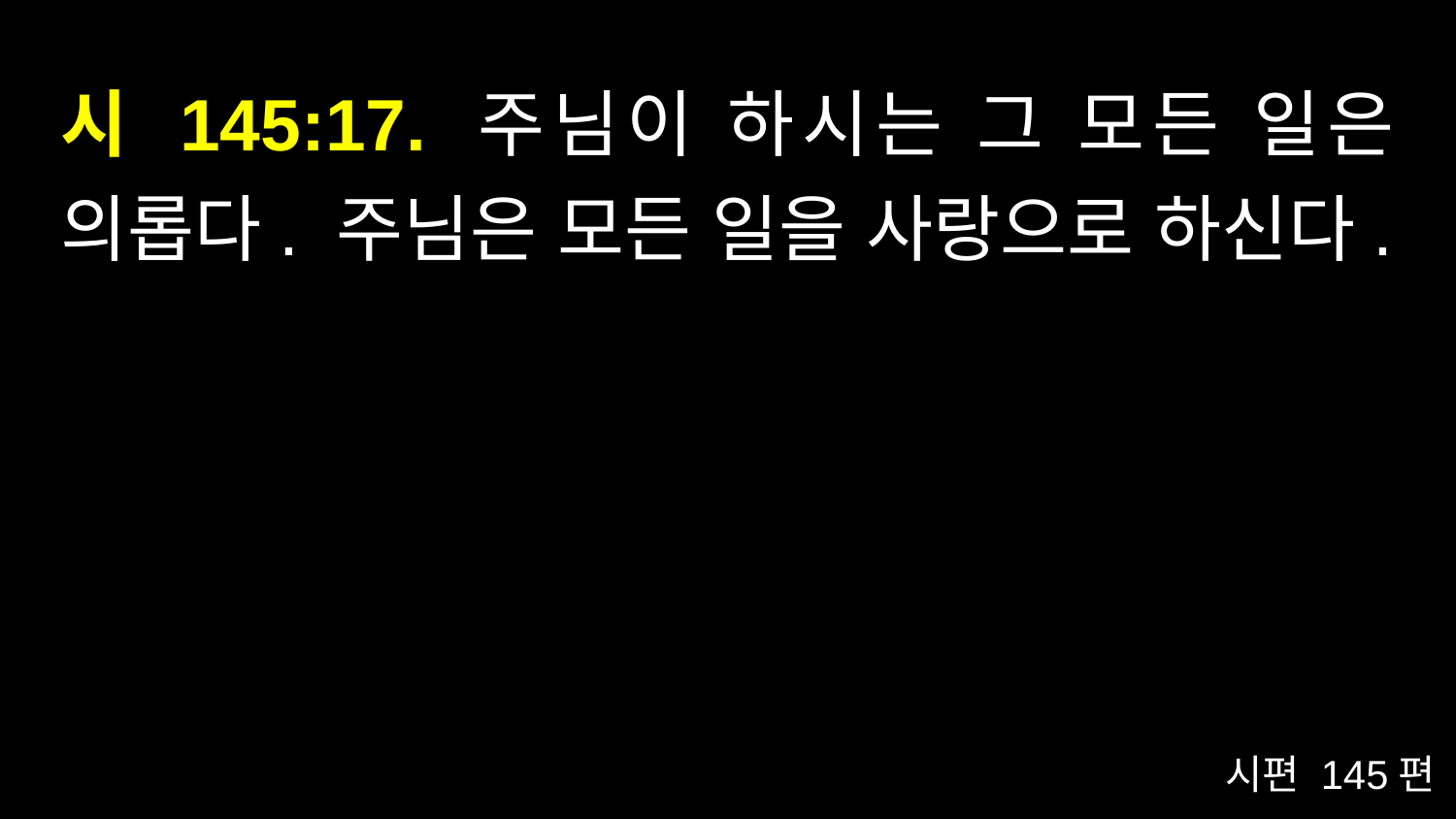

# 시 145:17. 주님이 하시는 그 모든 일은 의롭다. 주님은 모든 일을 사랑으로 하신다.
시편 145편